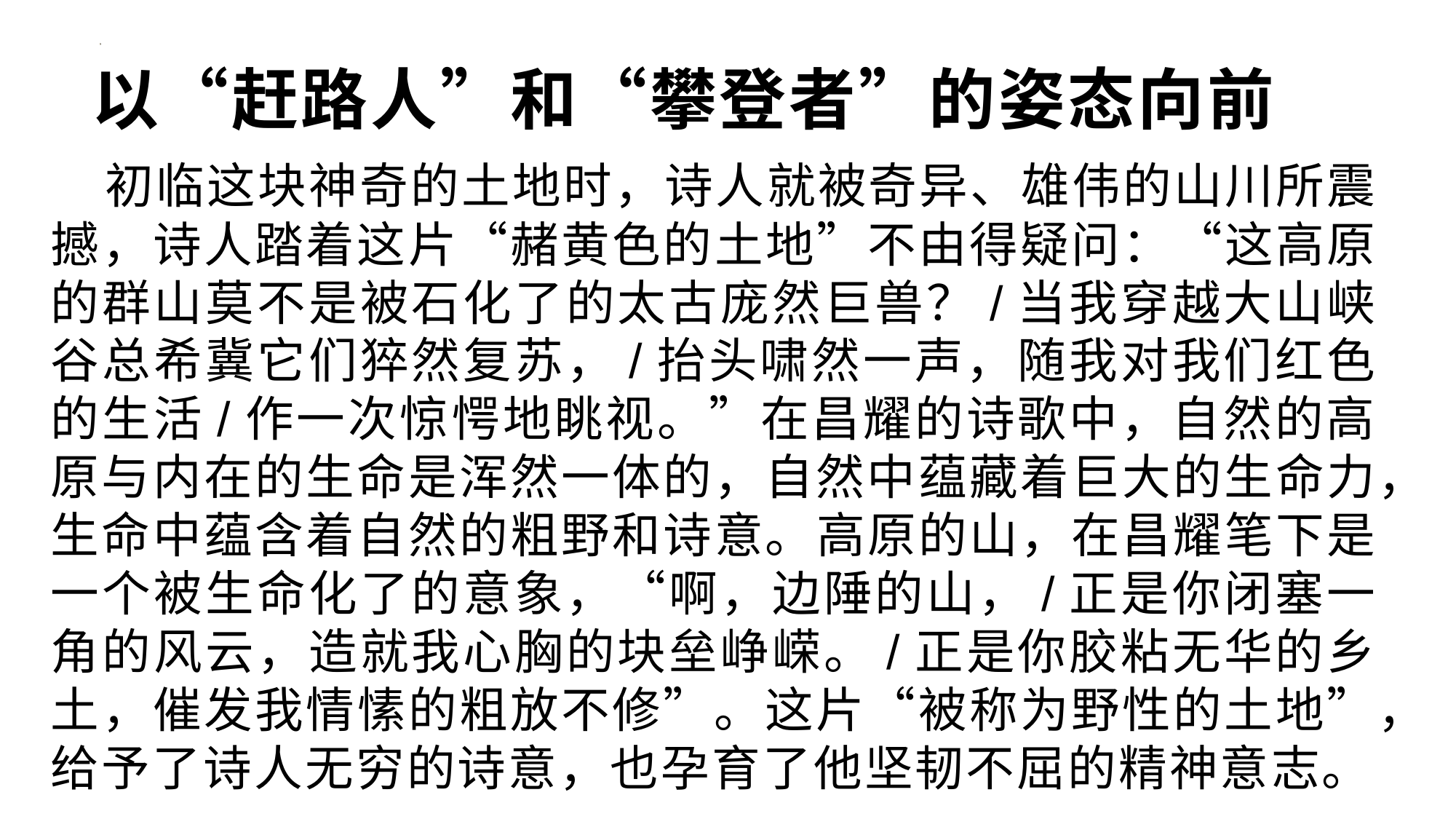

# 以“赶路人”和“攀登者”的姿态向前
初临这块神奇的土地时，诗人就被奇异、雄伟的山川所震撼，诗人踏着这片“赭黄色的土地”不由得疑问：“这高原的群山莫不是被石化了的太古庞然巨兽？/当我穿越大山峡谷总希冀它们猝然复苏，/抬头啸然一声，随我对我们红色的生活/作一次惊愕地眺视。”在昌耀的诗歌中，自然的高原与内在的生命是浑然一体的，自然中蕴藏着巨大的生命力，生命中蕴含着自然的粗野和诗意。高原的山，在昌耀笔下是一个被生命化了的意象，“啊，边陲的山，/正是你闭塞一角的风云，造就我心胸的块垒峥嵘。/正是你胶粘无华的乡土，催发我情愫的粗放不修”。这片“被称为野性的土地”，给予了诗人无穷的诗意，也孕育了他坚韧不屈的精神意志。